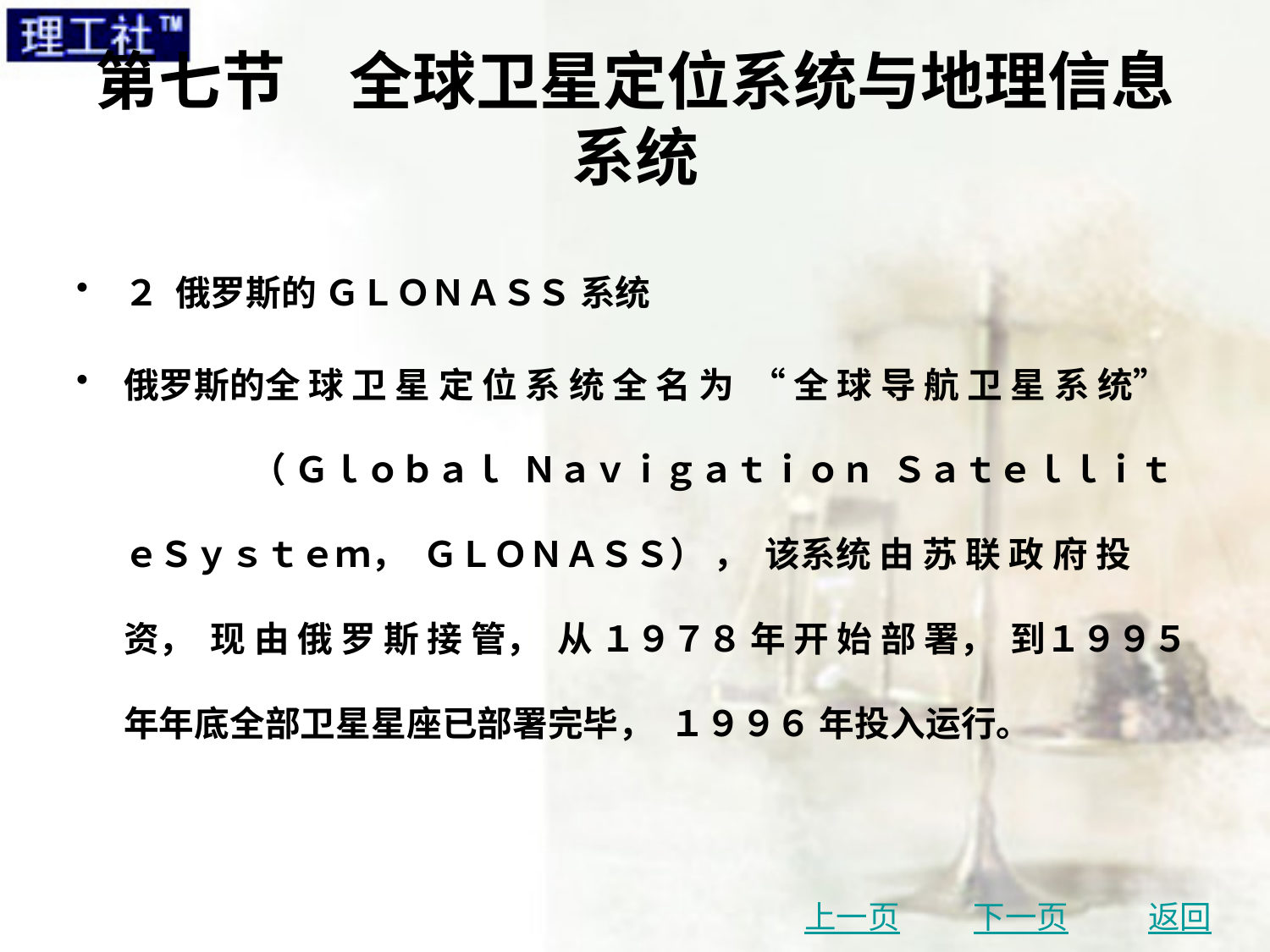

# 第七节　全球卫星定位系统与地理信息系统
２  俄罗斯的 ＧＬＯＮＡＳＳ 系统
俄罗斯的全 球 卫 星 定 位 系 统 全 名 为  “ 全 球 导 航 卫 星 系 统” 	（ Ｇｌｏｂａｌ  Ｎａｖｉｇａｔｉｏｎ  ＳａｔｅｌｌｉｔｅＳｙｓｔｅｍ，  ＧＬＯＮＡＳＳ） ，  该系统 由 苏 联 政 府 投 资，  现 由 俄 罗 斯 接 管，  从 １９７８ 年 开 始 部 署，  到１９９５ 年年底全部卫星星座已部署完毕，  １９９６ 年投入运行。

上一页
下一页
返回